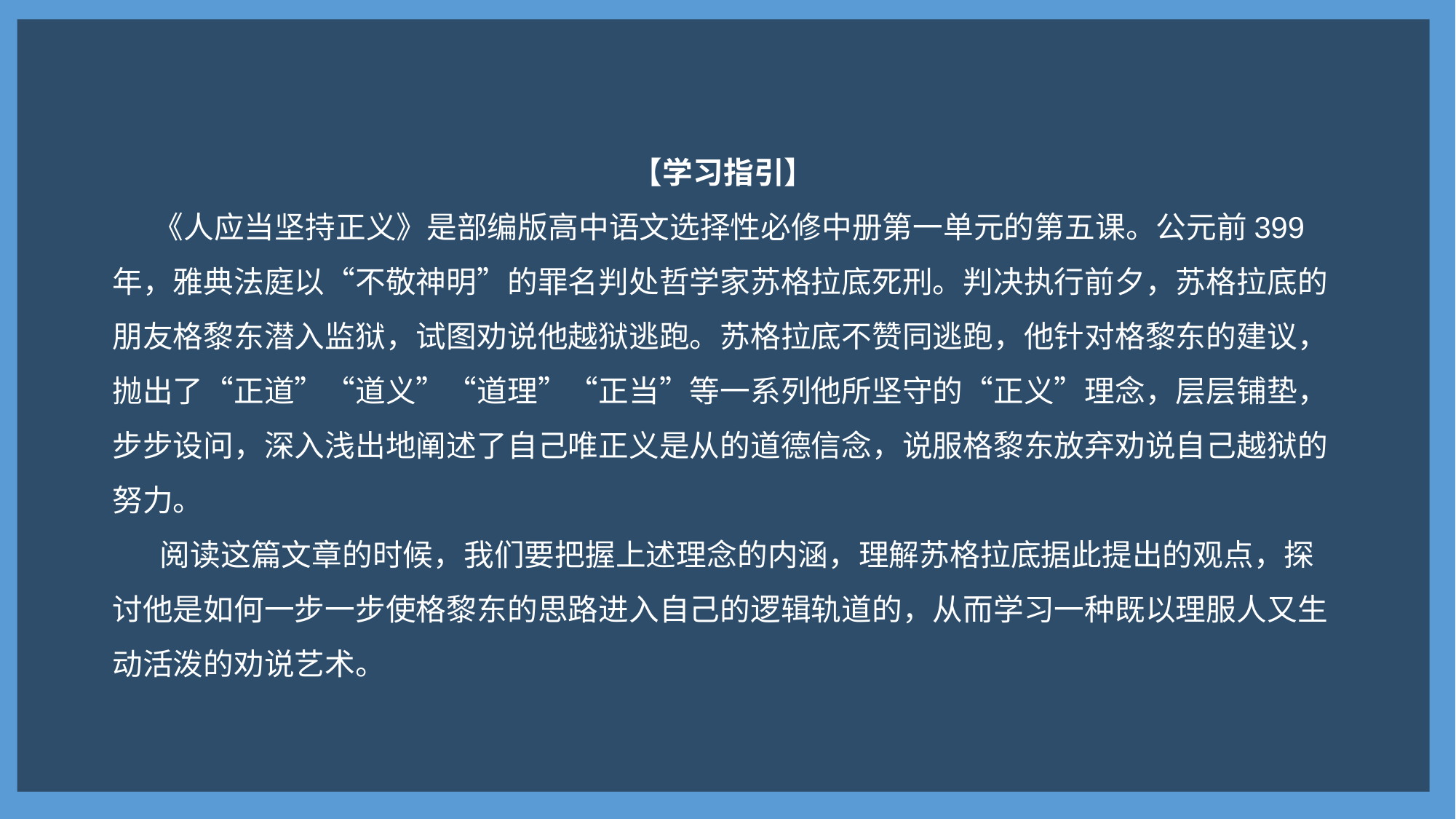

【学习指引】
     《人应当坚持正义》是部编版高中语文选择性必修中册第一单元的第五课。公元前399年，雅典法庭以“不敬神明”的罪名判处哲学家苏格拉底死刑。判决执行前夕，苏格拉底的朋友格黎东潜入监狱，试图劝说他越狱逃跑。苏格拉底不赞同逃跑，他针对格黎东的建议，抛出了“正道”“道义”“道理”“正当”等一系列他所坚守的“正义”理念，层层铺垫，步步设问，深入浅出地阐述了自己唯正义是从的道德信念，说服格黎东放弃劝说自己越狱的努力。
      阅读这篇文章的时候，我们要把握上述理念的内涵，理解苏格拉底据此提出的观点，探讨他是如何一步一步使格黎东的思路进入自己的逻辑轨道的，从而学习一种既以理服人又生动活泼的劝说艺术。